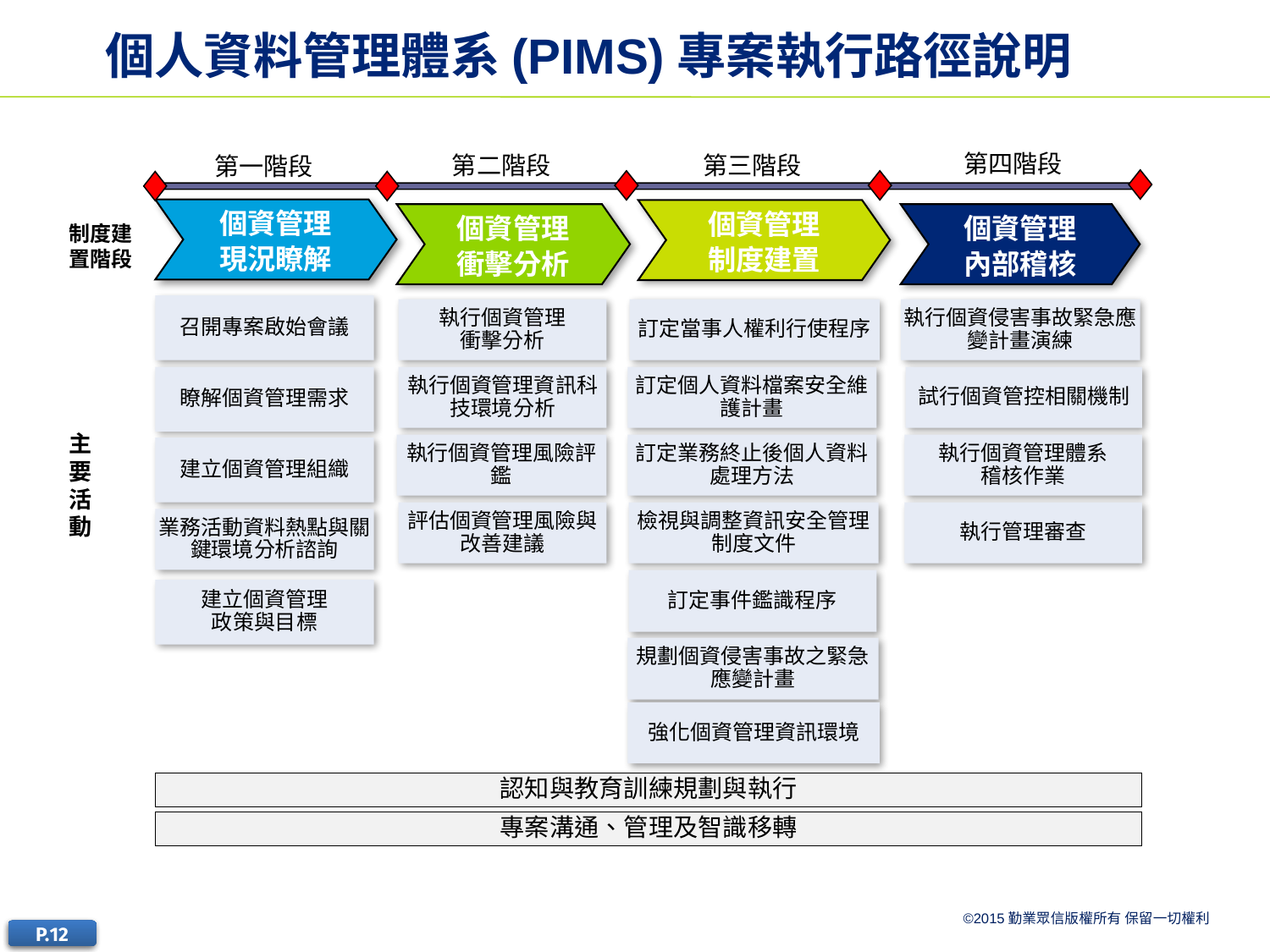

個人資料管理體系(PIMS)專案執行路徑說明

第四階段
第三階段
第二階段
第一階段

個資管理
現況瞭解
個資管理
制度建置
個資管理
衝擊分析
個資管理
內部稽核
制度建置階段
召開專案啟始會議
執行個資管理
衝擊分析
訂定當事人權利行使程序
執行個資侵害事故緊急應變計畫演練
瞭解個資管理需求
執行個資管理資訊科技環境分析
訂定個人資料檔案安全維護計畫
試行個資管控相關機制
主要活動
執行個資管理風險評鑑
訂定業務終止後個人資料處理方法
執行個資管理體系
稽核作業
建立個資管理組織
評估個資管理風險與改善建議
檢視與調整資訊安全管理制度文件
執行管理審查
業務活動資料熱點與關鍵環境分析諮詢
訂定事件鑑識程序
建立個資管理
政策與目標
規劃個資侵害事故之緊急
應變計畫
強化個資管理資訊環境
認知與教育訓練規劃與執行
專案溝通、管理及智識移轉